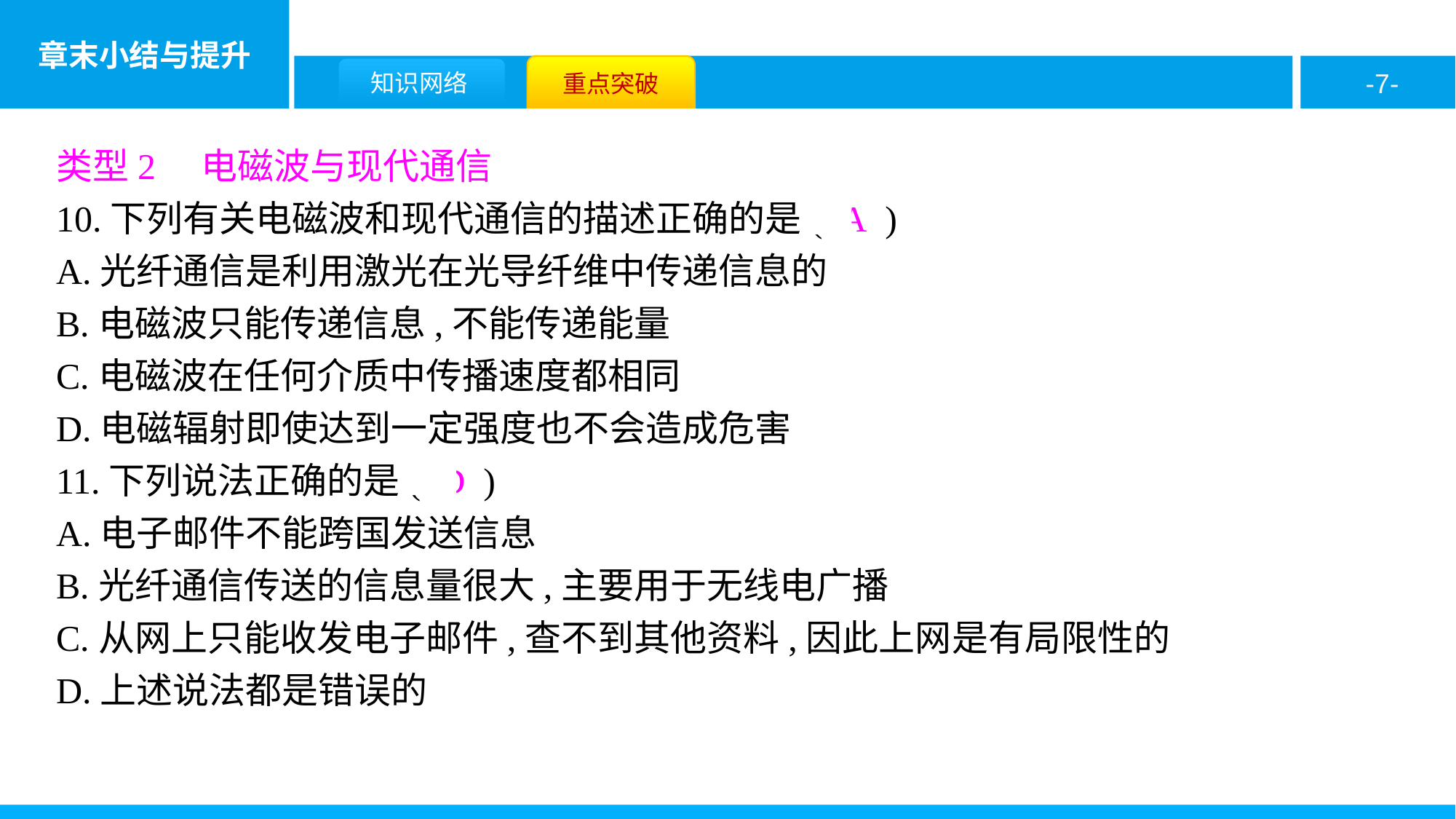

类型2　电磁波与现代通信
10.下列有关电磁波和现代通信的描述正确的是(  A  )
A.光纤通信是利用激光在光导纤维中传递信息的
B.电磁波只能传递信息,不能传递能量
C.电磁波在任何介质中传播速度都相同
D.电磁辐射即使达到一定强度也不会造成危害
11.下列说法正确的是(  D  )
A.电子邮件不能跨国发送信息
B.光纤通信传送的信息量很大,主要用于无线电广播
C.从网上只能收发电子邮件,查不到其他资料,因此上网是有局限性的
D.上述说法都是错误的